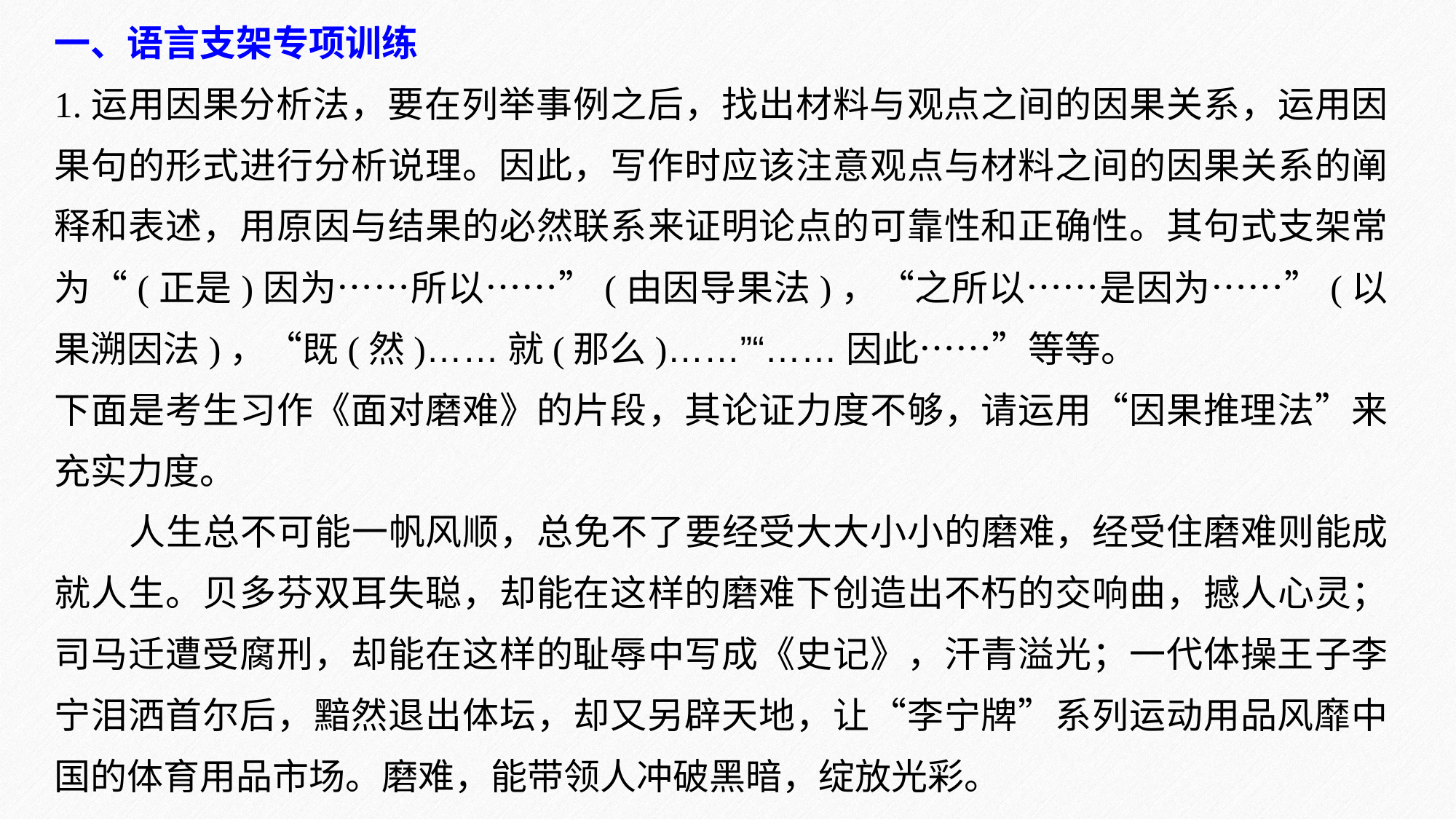

一、语言支架专项训练
1.运用因果分析法，要在列举事例之后，找出材料与观点之间的因果关系，运用因果句的形式进行分析说理。因此，写作时应该注意观点与材料之间的因果关系的阐释和表述，用原因与结果的必然联系来证明论点的可靠性和正确性。其句式支架常为“(正是)因为……所以……”(由因导果法)，“之所以……是因为……”(以果溯因法)，“既(然)……就(那么)……”“……因此……”等等。
下面是考生习作《面对磨难》的片段，其论证力度不够，请运用“因果推理法”来充实力度。
人生总不可能一帆风顺，总免不了要经受大大小小的磨难，经受住磨难则能成就人生。贝多芬双耳失聪，却能在这样的磨难下创造出不朽的交响曲，撼人心灵；司马迁遭受腐刑，却能在这样的耻辱中写成《史记》，汗青溢光；一代体操王子李宁泪洒首尔后，黯然退出体坛，却又另辟天地，让“李宁牌”系列运动用品风靡中国的体育用品市场。磨难，能带领人冲破黑暗，绽放光彩。